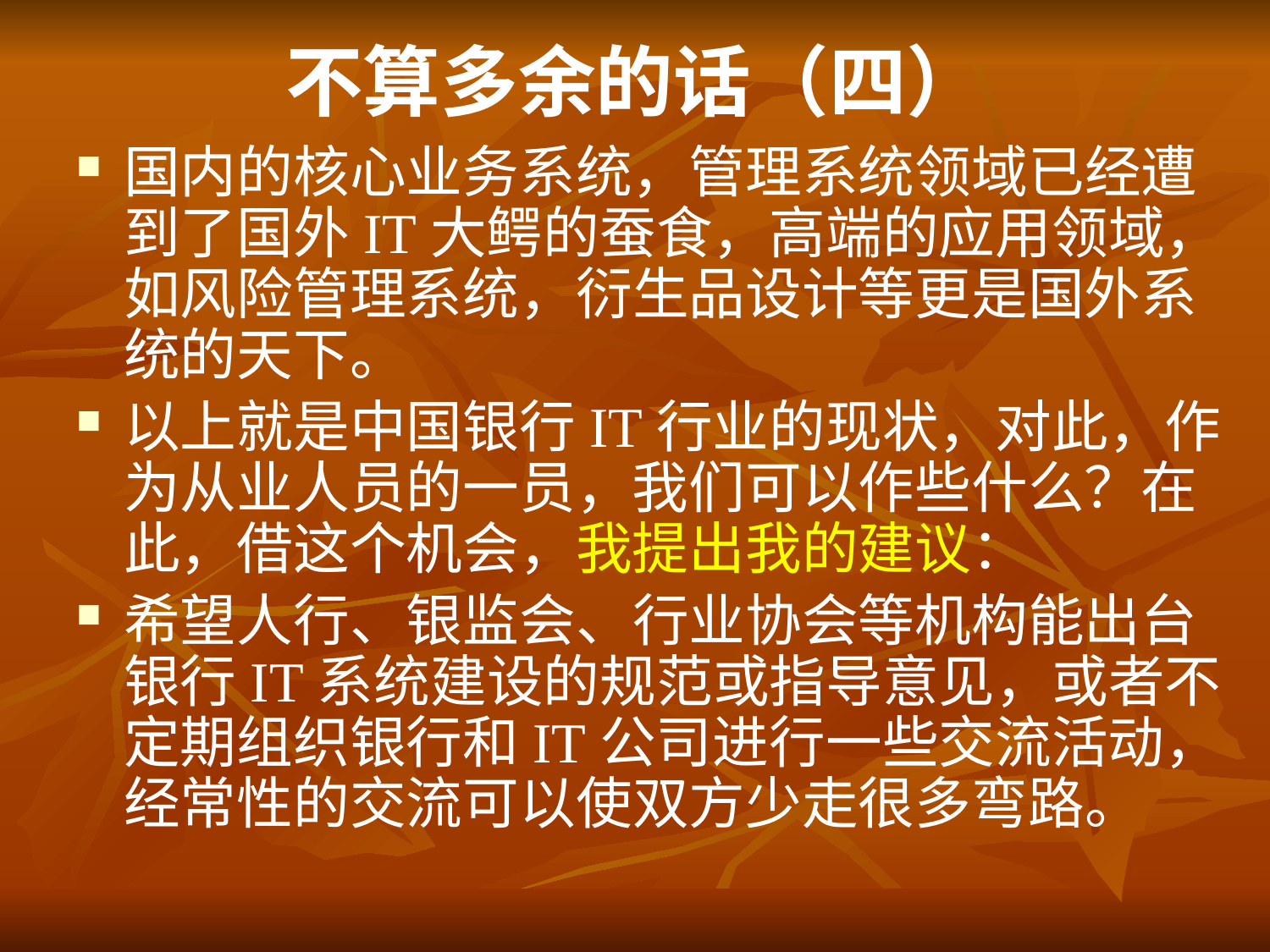

# 不算多余的话（四）
国内的核心业务系统，管理系统领域已经遭到了国外IT大鳄的蚕食，高端的应用领域，如风险管理系统，衍生品设计等更是国外系统的天下。
以上就是中国银行IT行业的现状，对此，作为从业人员的一员，我们可以作些什么？在此，借这个机会，我提出我的建议：
希望人行、银监会、行业协会等机构能出台银行IT系统建设的规范或指导意见，或者不定期组织银行和IT公司进行一些交流活动，经常性的交流可以使双方少走很多弯路。